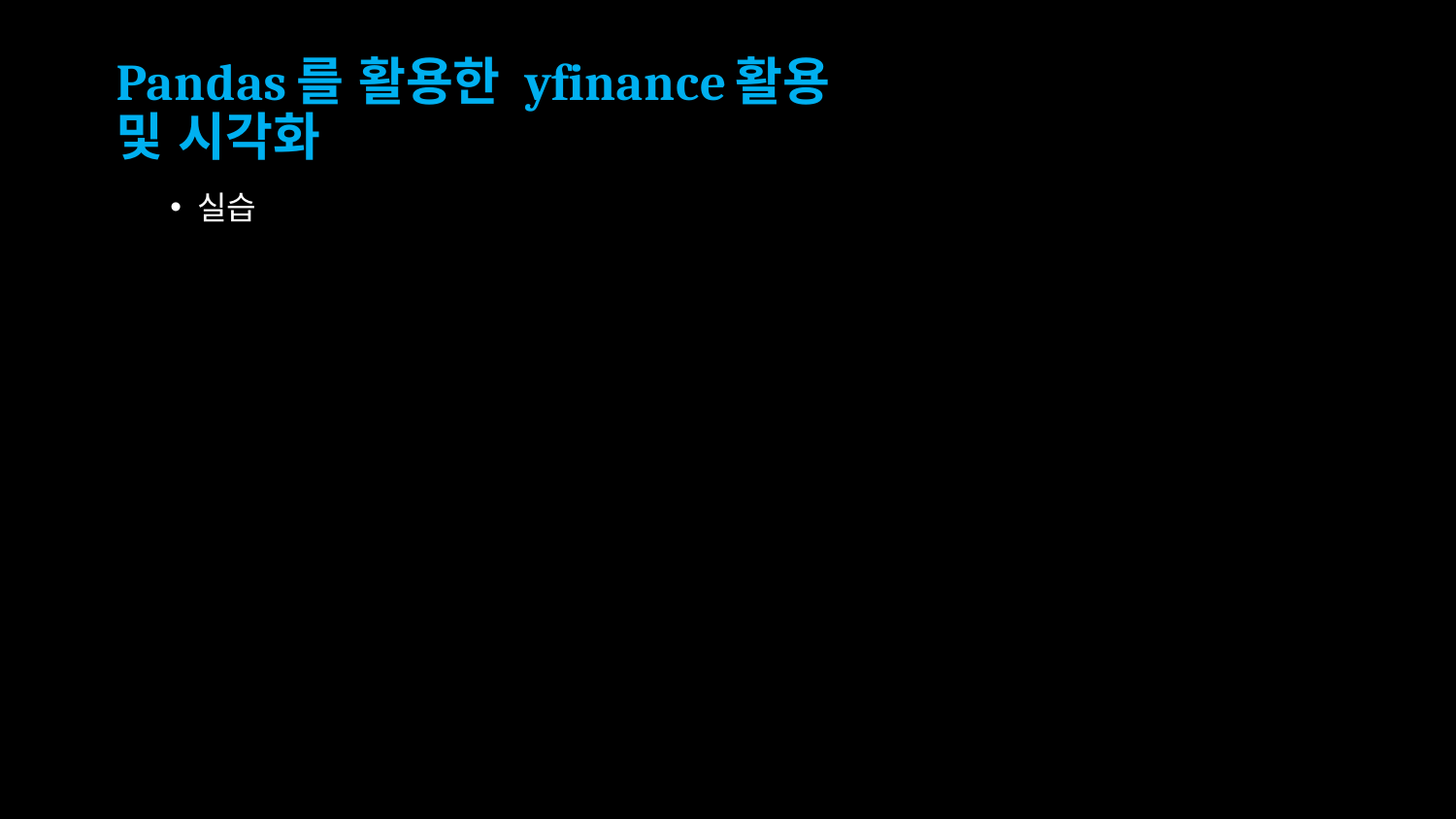

# Pandas를 활용한 yfinance활용 및 시각화
실습